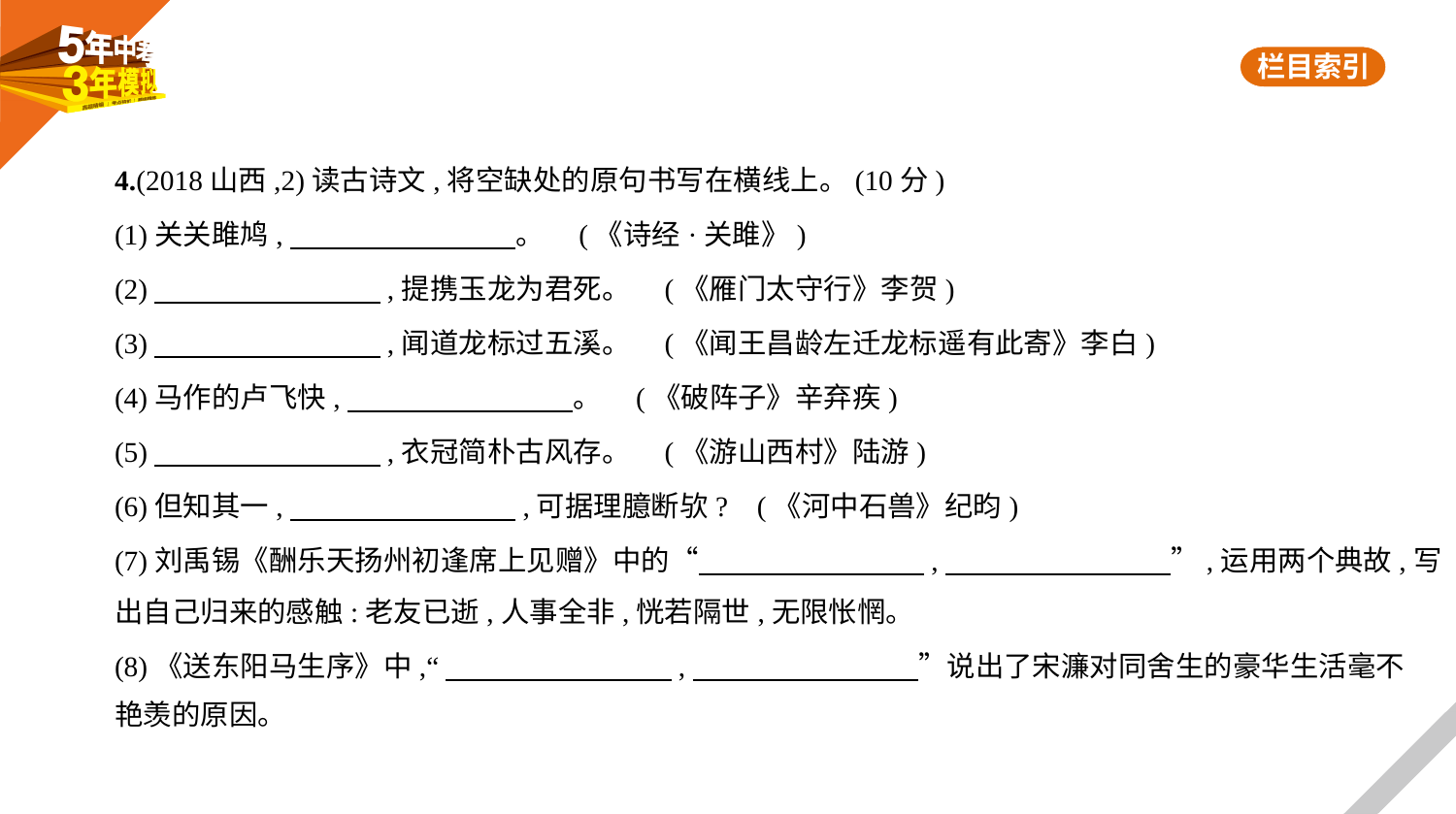

4.(2018山西,2)读古诗文,将空缺处的原句书写在横线上。(10分)
(1)关关雎鸠,　　　　　　　    。 (《诗经·关雎》)
(2)　　　　　　　    ,提携玉龙为君死。 (《雁门太守行》李贺)
(3)　　　　　　　    ,闻道龙标过五溪。 (《闻王昌龄左迁龙标遥有此寄》李白)
(4)马作的卢飞快,　　　　　　　    。 (《破阵子》辛弃疾)
(5)　　　　　　　    ,衣冠简朴古风存。 (《游山西村》陆游)
(6)但知其一,　　　　　　　    ,可据理臆断欤? (《河中石兽》纪昀)
(7)刘禹锡《酬乐天扬州初逢席上见赠》中的“　　　　　　　    ,　　　　　　　    ”,运用两个典故,写
出自己归来的感触:老友已逝,人事全非,恍若隔世,无限怅惘。
(8)《送东阳马生序》中,“　　　　　　　    ,　　　　　　　    ”说出了宋濂对同舍生的豪华生活毫不
艳羡的原因。